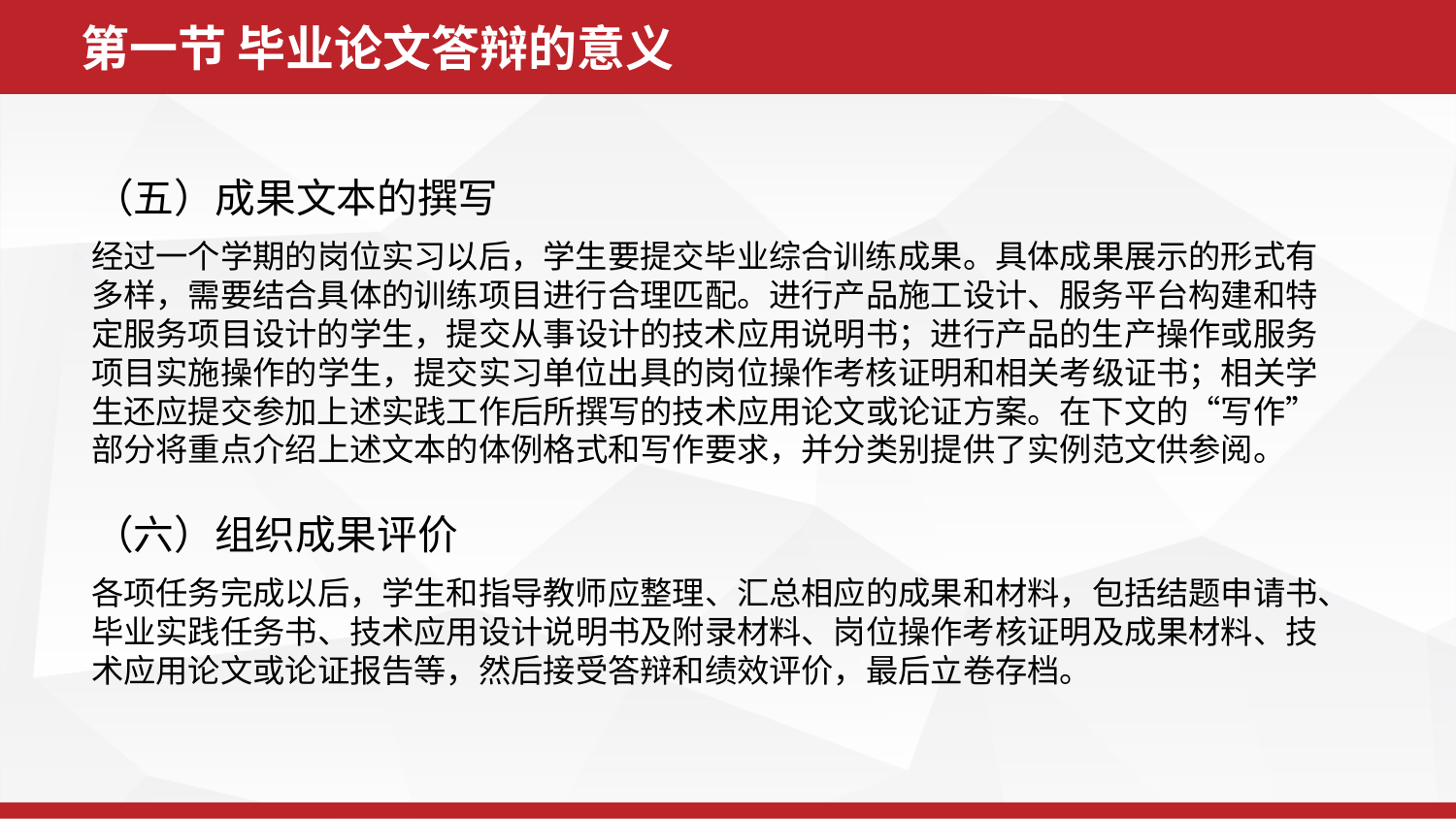

第一节 毕业论文答辩的意义
（五）成果文本的撰写
经过一个学期的岗位实习以后，学生要提交毕业综合训练成果。具体成果展示的形式有多样，需要结合具体的训练项目进行合理匹配。进行产品施工设计、服务平台构建和特定服务项目设计的学生，提交从事设计的技术应用说明书；进行产品的生产操作或服务项目实施操作的学生，提交实习单位出具的岗位操作考核证明和相关考级证书；相关学生还应提交参加上述实践工作后所撰写的技术应用论文或论证方案。在下文的“写作”部分将重点介绍上述文本的体例格式和写作要求，并分类别提供了实例范文供参阅。
（六）组织成果评价
各项任务完成以后，学生和指导教师应整理、汇总相应的成果和材料，包括结题申请书、毕业实践任务书、技术应用设计说明书及附录材料、岗位操作考核证明及成果材料、技术应用论文或论证报告等，然后接受答辩和绩效评价，最后立卷存档。